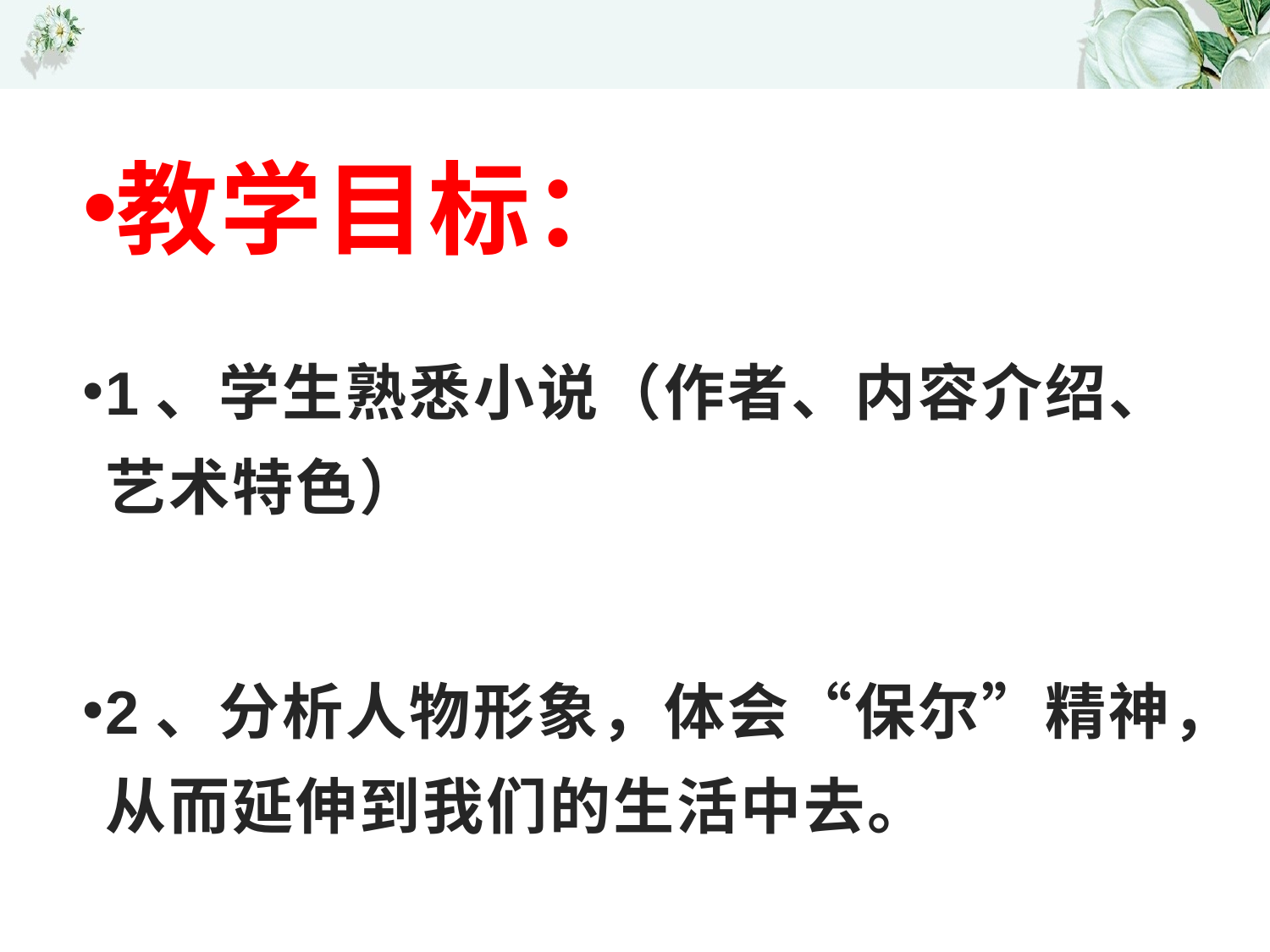

#
教学目标：

1、学生熟悉小说（作者、内容介绍、艺术特色）

2、分析人物形象，体会“保尔”精神，从而延伸到我们的生活中去。